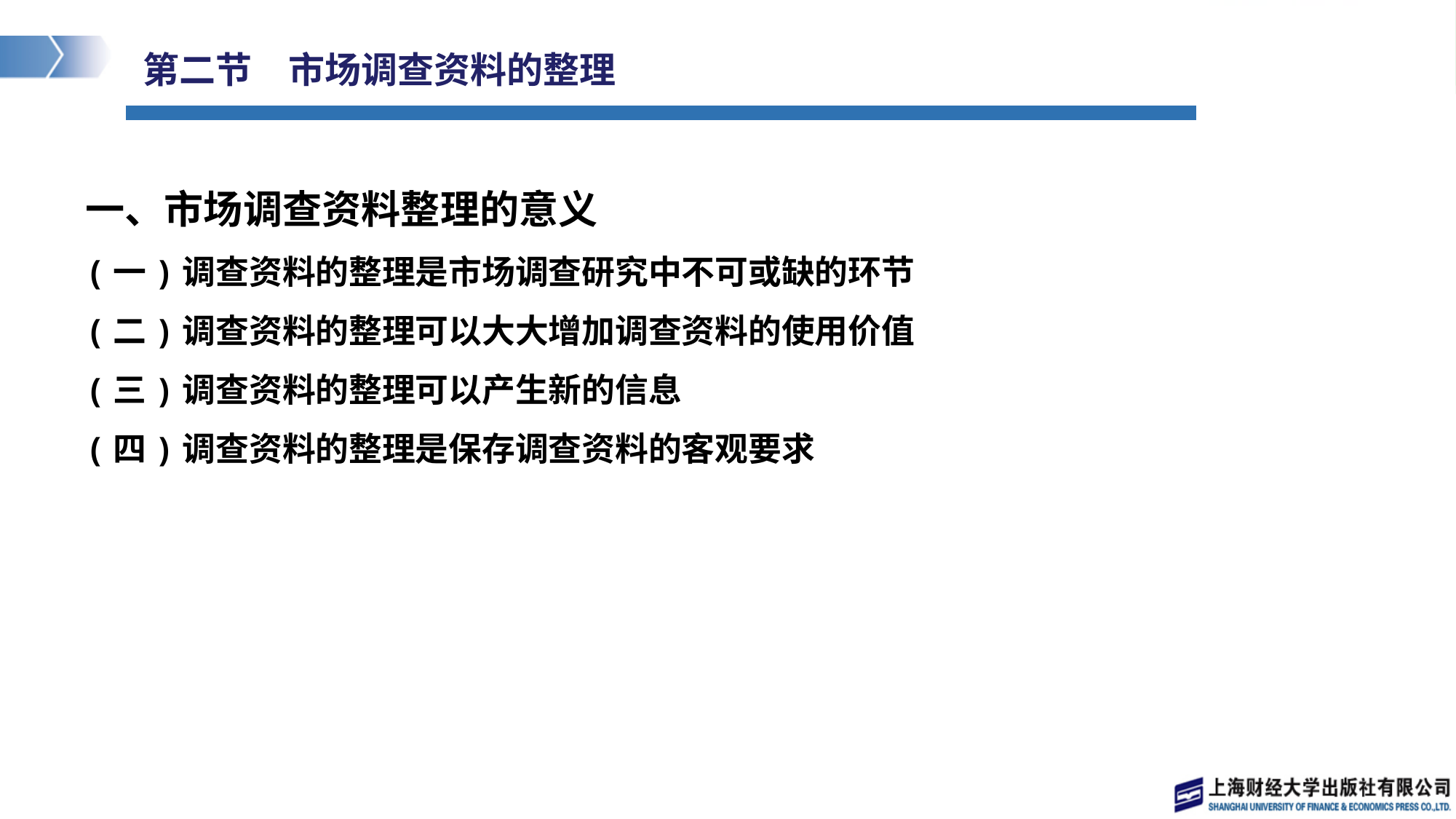

# 第二节　市场调查资料的整理
一、市场调查资料整理的意义
(一)调查资料的整理是市场调查研究中不可或缺的环节
(二)调查资料的整理可以大大增加调查资料的使用价值
(三)调查资料的整理可以产生新的信息
(四)调查资料的整理是保存调查资料的客观要求